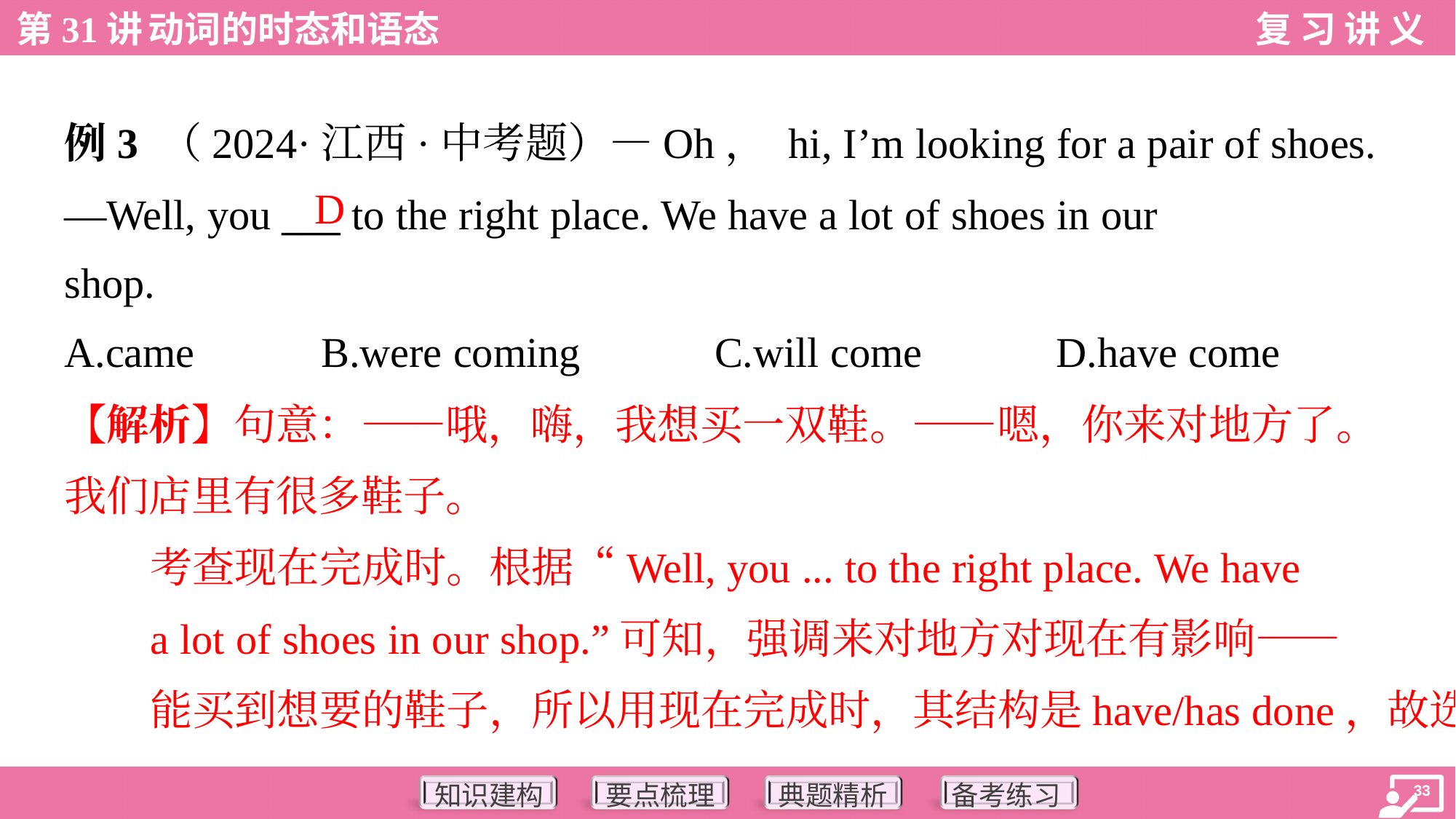

例3 （2024·江西·中考题）—Oh， hi, I’m looking for a pair of shoes.
—Well, you ___ to the right place. We have a lot of shoes in our
shop.
D
A.came	B.were coming	C.will come	D.have come
【解析】句意：——哦，嗨，我想买一双鞋。——嗯，你来对地方了。
我们店里有很多鞋子。
考查现在完成时。根据“Well, you ... to the right place. We have
a lot of shoes in our shop.”可知，强调来对地方对现在有影响——
能买到想要的鞋子，所以用现在完成时，其结构是have/has done，故选D。